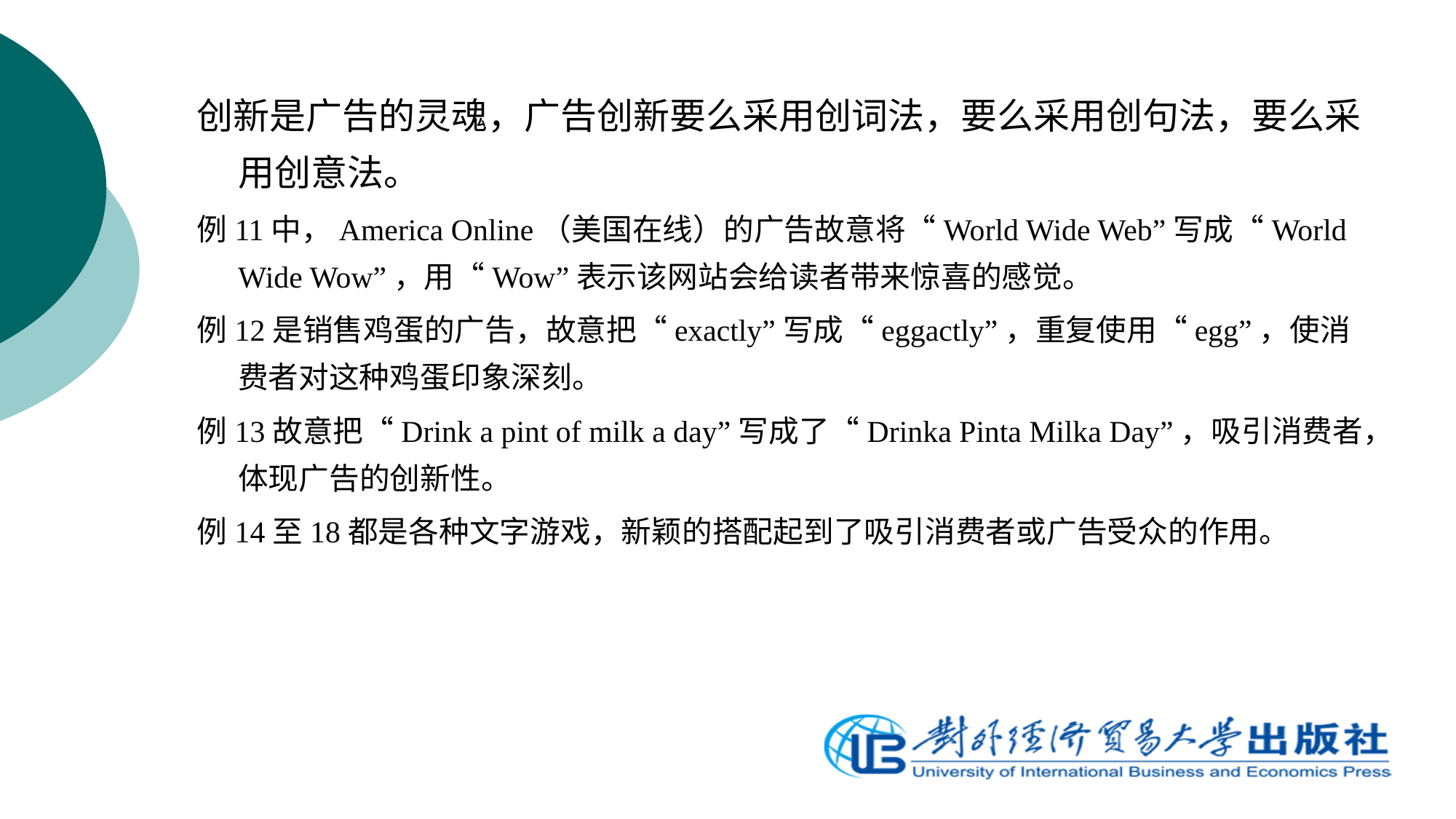

创新是广告的灵魂，广告创新要么采用创词法，要么采用创句法，要么采用创意法。
例11中，America Online（美国在线）的广告故意将“World Wide Web”写成“World Wide Wow”，用“Wow”表示该网站会给读者带来惊喜的感觉。
例12是销售鸡蛋的广告，故意把“exactly”写成“eggactly”，重复使用“egg”，使消费者对这种鸡蛋印象深刻。
例13故意把“Drink a pint of milk a day”写成了“Drinka Pinta Milka Day”，吸引消费者，体现广告的创新性。
例14至18都是各种文字游戏，新颖的搭配起到了吸引消费者或广告受众的作用。